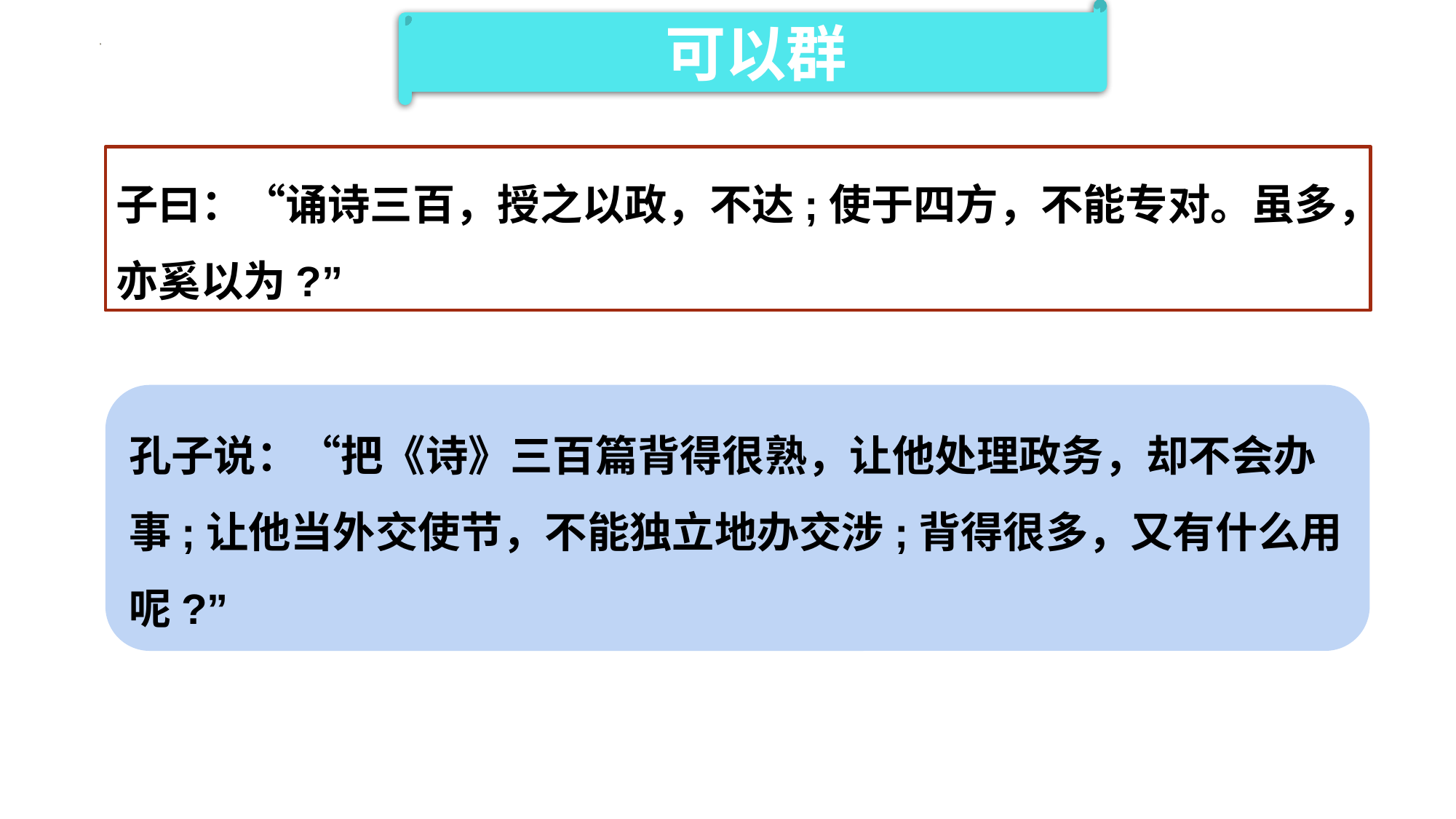

可以群
子曰：“诵诗三百，授之以政，不达;使于四方，不能专对。虽多，亦奚以为?”
孔子说：“把《诗》三百篇背得很熟，让他处理政务，却不会办事;让他当外交使节，不能独立地办交涉;背得很多，又有什么用呢?”
「诗三百，一言以蔽之，思无邪」。用一句话来讲这个标准，就是三个字，「思无邪」。所以，《诗经》是让我们思想得以净化，能够回归本性本善，这是《诗经》的目标，这是圣人的教化。所以古人，读书的儒者都要读《诗》，所谓诗以言志，读了《诗》之后，他能够生起希圣希贤的志向。真正读通了，这人就有智慧了，他也就成圣人了。他真有智慧，他处理问题是可谓手到擒来，做什么事情，他觉得一点问题都没有，他会做得非常的顺，处理得非常妥当。你给他为政，他能够把国家治理得很好;你让他做外交，他在外交上面，他也能够处理得很圆融;这是学《诗》学通了的人。